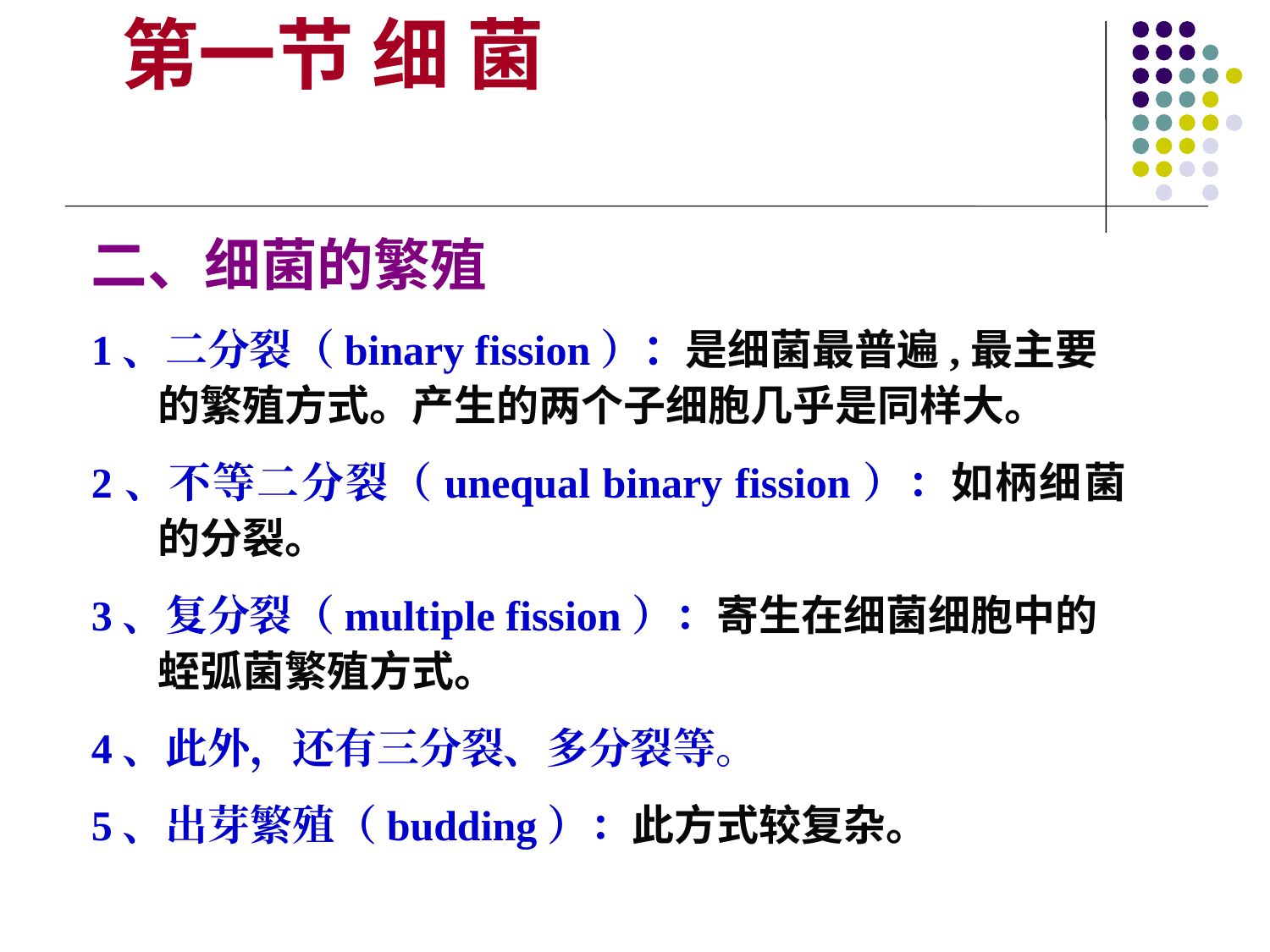

第一节 细 菌
二、细菌的繁殖
1、二分裂（binary fission）：是细菌最普遍,最主要的繁殖方式。产生的两个子细胞几乎是同样大。
2、不等二分裂（unequal binary fission）：如柄细菌的分裂。
3、复分裂（multiple fission）：寄生在细菌细胞中的蛭弧菌繁殖方式。
4、此外，还有三分裂、多分裂等。
5、出芽繁殖（budding）：此方式较复杂。